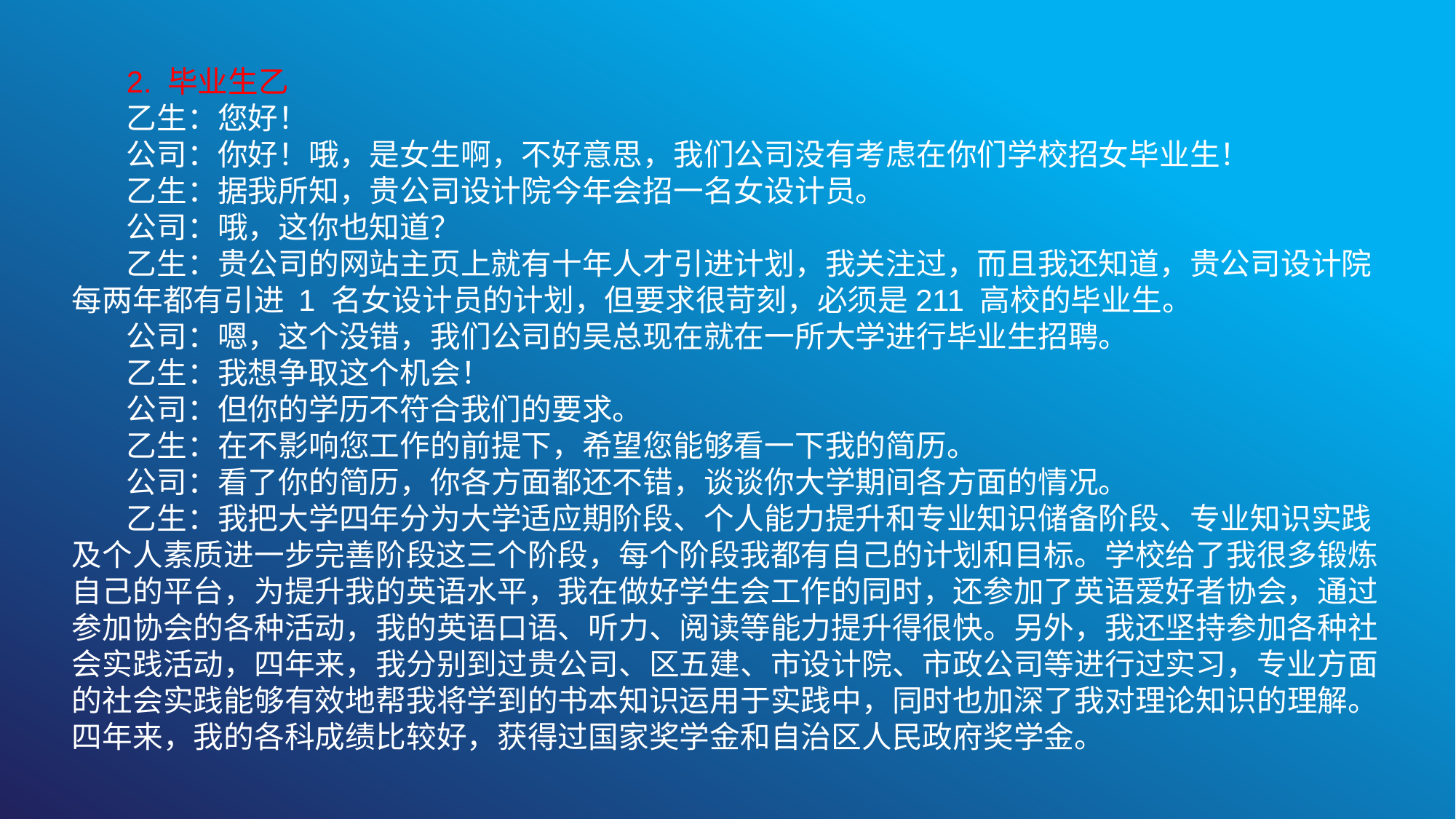

2. 毕业生乙
乙生：您好！
公司：你好！哦，是女生啊，不好意思，我们公司没有考虑在你们学校招女毕业生！
乙生：据我所知，贵公司设计院今年会招一名女设计员。
公司：哦，这你也知道？
乙生：贵公司的网站主页上就有十年人才引进计划，我关注过，而且我还知道，贵公司设计院每两年都有引进 1 名女设计员的计划，但要求很苛刻，必须是211 高校的毕业生。
公司：嗯，这个没错，我们公司的吴总现在就在一所大学进行毕业生招聘。
乙生：我想争取这个机会！
公司：但你的学历不符合我们的要求。
乙生：在不影响您工作的前提下，希望您能够看一下我的简历。
公司：看了你的简历，你各方面都还不错，谈谈你大学期间各方面的情况。
乙生：我把大学四年分为大学适应期阶段、个人能力提升和专业知识储备阶段、专业知识实践及个人素质进一步完善阶段这三个阶段，每个阶段我都有自己的计划和目标。学校给了我很多锻炼自己的平台，为提升我的英语水平，我在做好学生会工作的同时，还参加了英语爱好者协会，通过参加协会的各种活动，我的英语口语、听力、阅读等能力提升得很快。另外，我还坚持参加各种社会实践活动，四年来，我分别到过贵公司、区五建、市设计院、市政公司等进行过实习，专业方面的社会实践能够有效地帮我将学到的书本知识运用于实践中，同时也加深了我对理论知识的理解。四年来，我的各科成绩比较好，获得过国家奖学金和自治区人民政府奖学金。